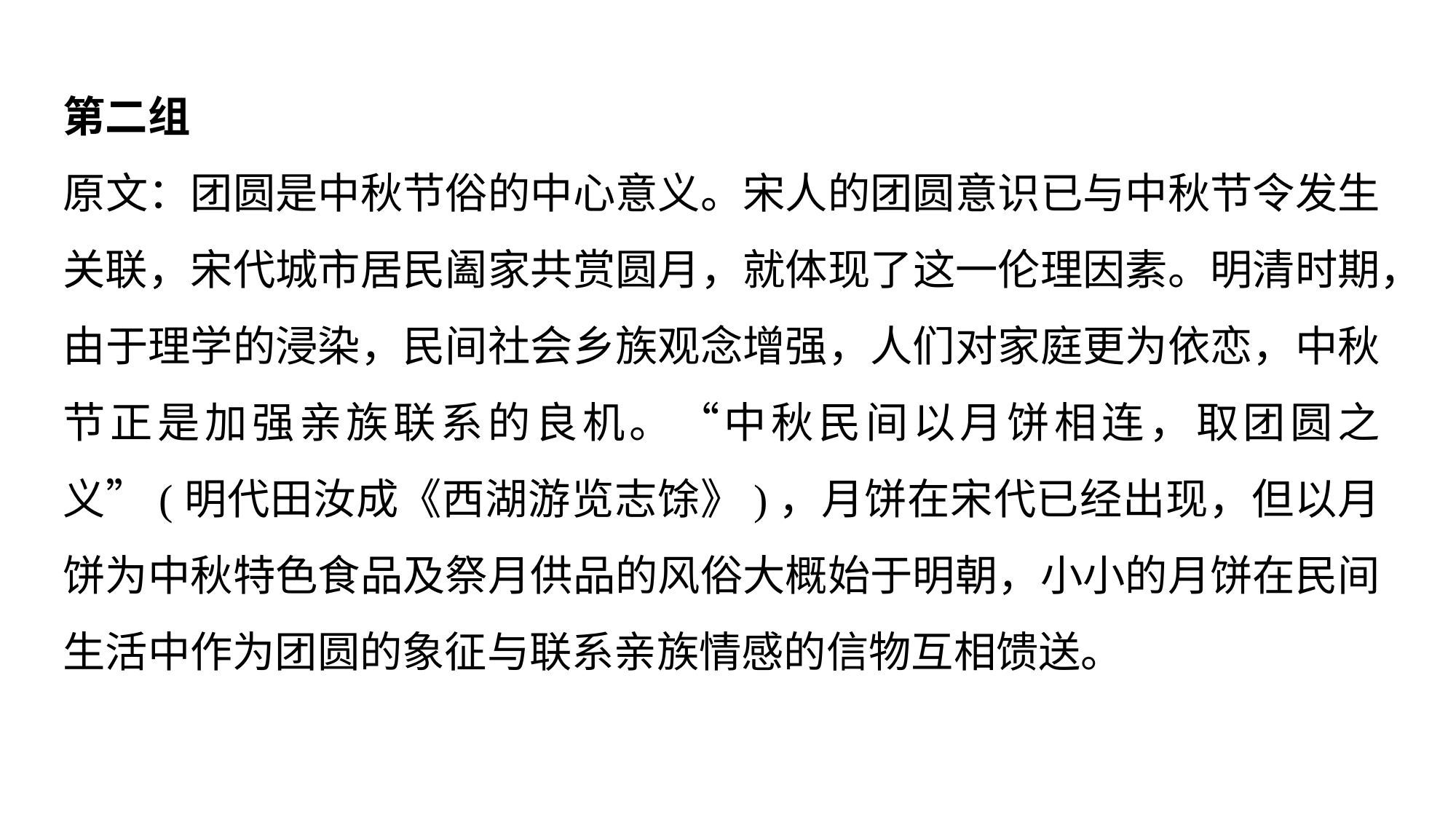

第二组
原文：团圆是中秋节俗的中心意义。宋人的团圆意识已与中秋节令发生关联，宋代城市居民阖家共赏圆月，就体现了这一伦理因素。明清时期，由于理学的浸染，民间社会乡族观念增强，人们对家庭更为依恋，中秋节正是加强亲族联系的良机。“中秋民间以月饼相连，取团圆之义”(明代田汝成《西湖游览志馀》)，月饼在宋代已经出现，但以月饼为中秋特色食品及祭月供品的风俗大概始于明朝，小小的月饼在民间生活中作为团圆的象征与联系亲族情感的信物互相馈送。